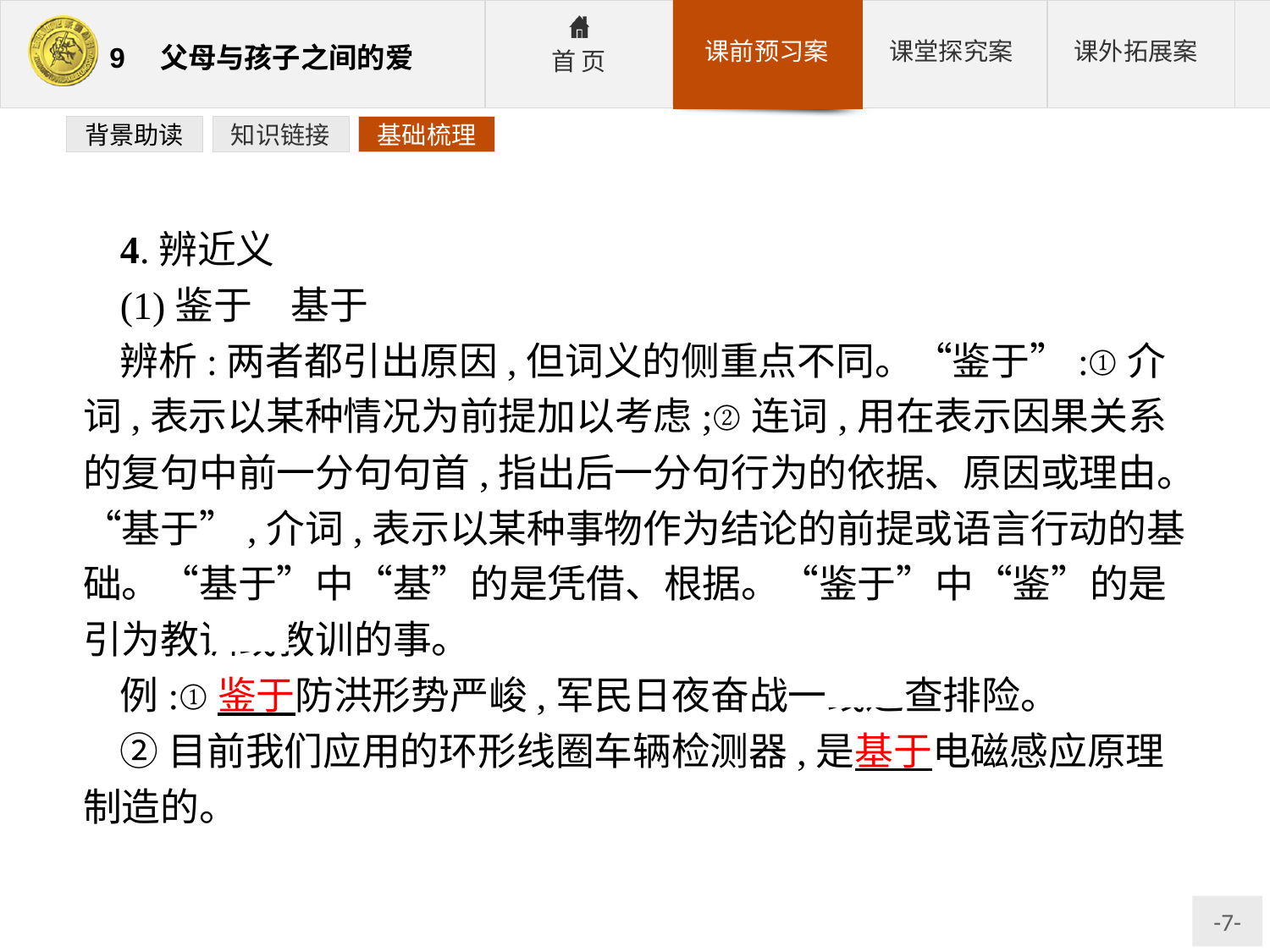

背景助读
知识链接
基础梳理
4.辨近义
(1)鉴于　基于
辨析:两者都引出原因,但词义的侧重点不同。“鉴于”:①介词,表示以某种情况为前提加以考虑;②连词,用在表示因果关系的复句中前一分句句首,指出后一分句行为的依据、原因或理由。“基于”,介词,表示以某种事物作为结论的前提或语言行动的基础。“基于”中“基”的是凭借、根据。“鉴于”中“鉴”的是引为教训或教训的事。
例:①鉴于防洪形势严峻,军民日夜奋战一线巡查排险。
②目前我们应用的环形线圈车辆检测器,是基于电磁感应原理制造的。